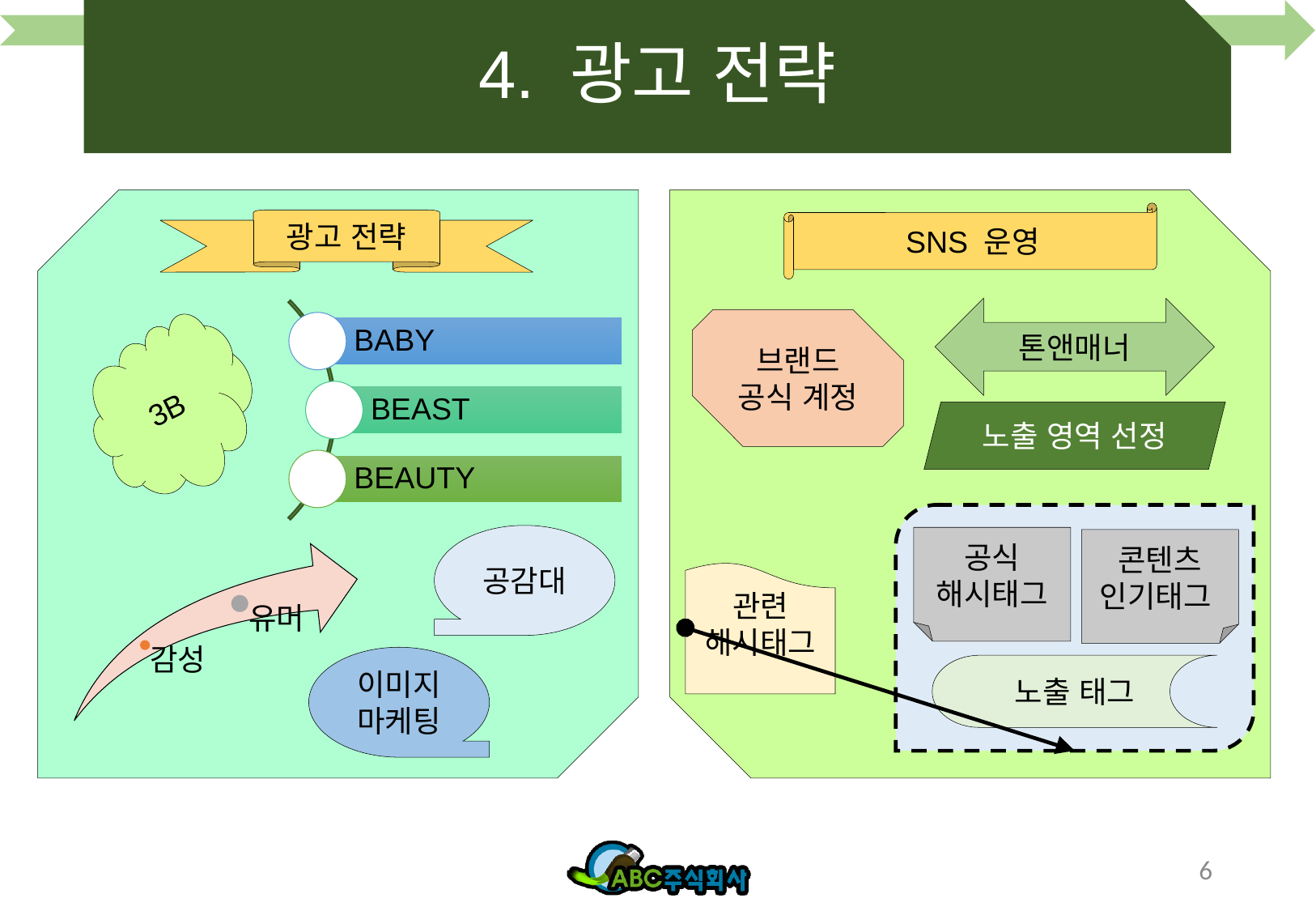

# 4. 광고 전략

SNS 운영
광고 전략
BABY
BEAST
BEAUTY
톤앤매너
브랜드 공식 계정
3B
노출 영역 선정

공감대
공식 해시태그
감성
유머
콘텐츠
인기태그

관련
해시태그
이미지
마케팅
노출 태그
6